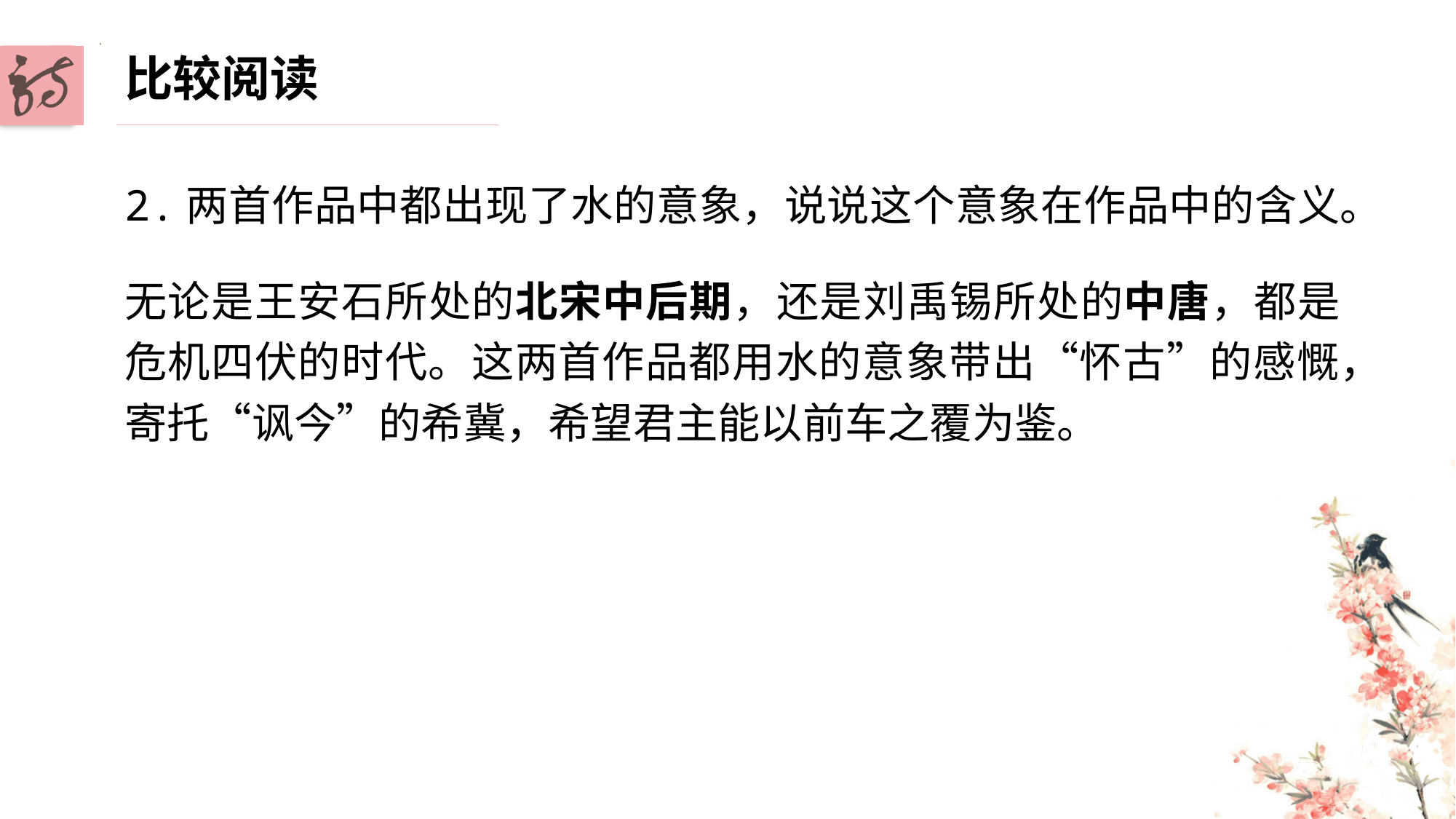

比较阅读
2.两首作品中都出现了水的意象，说说这个意象在作品中的含义。
无论是王安石所处的北宋中后期，还是刘禹锡所处的中唐，都是危机四伏的时代。这两首作品都用水的意象带出“怀古”的感慨，寄托“讽今”的希冀，希望君主能以前车之覆为鉴。